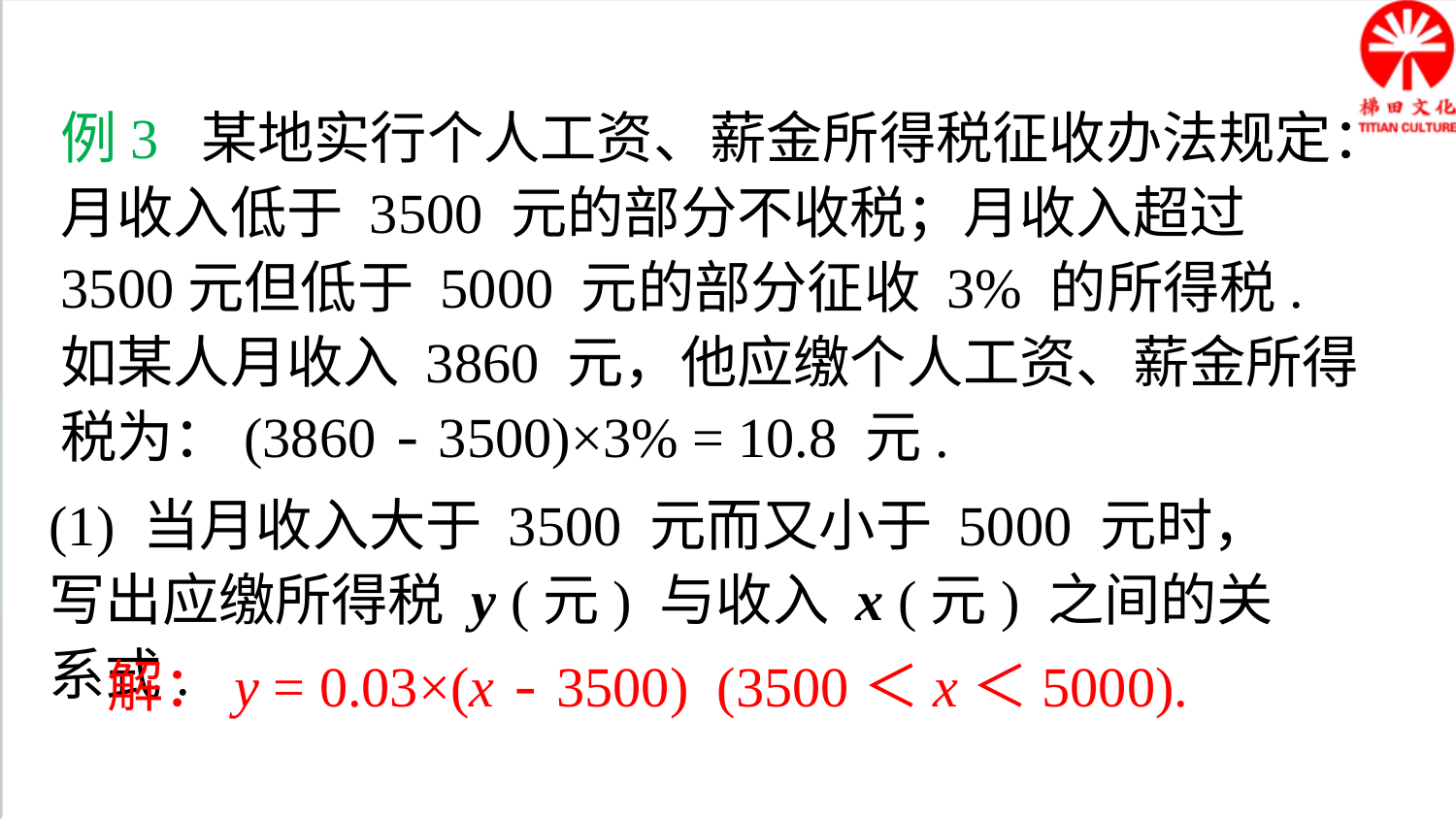

典例精析
例3  某地实行个人工资、薪金所得税征收办法规定：月收入低于 3500 元的部分不收税；月收入超过 3500元但低于 5000 元的部分征收 3% 的所得税. 如某人月收入 3860 元，他应缴个人工资、薪金所得税为：(3860 - 3500)×3% = 10.8 元.
(1) 当月收入大于 3500 元而又小于 5000 元时，写出应缴所得税 y (元) 与收入 x (元) 之间的关系式.
解：y = 0.03×(x - 3500)  (3500＜x＜5000).